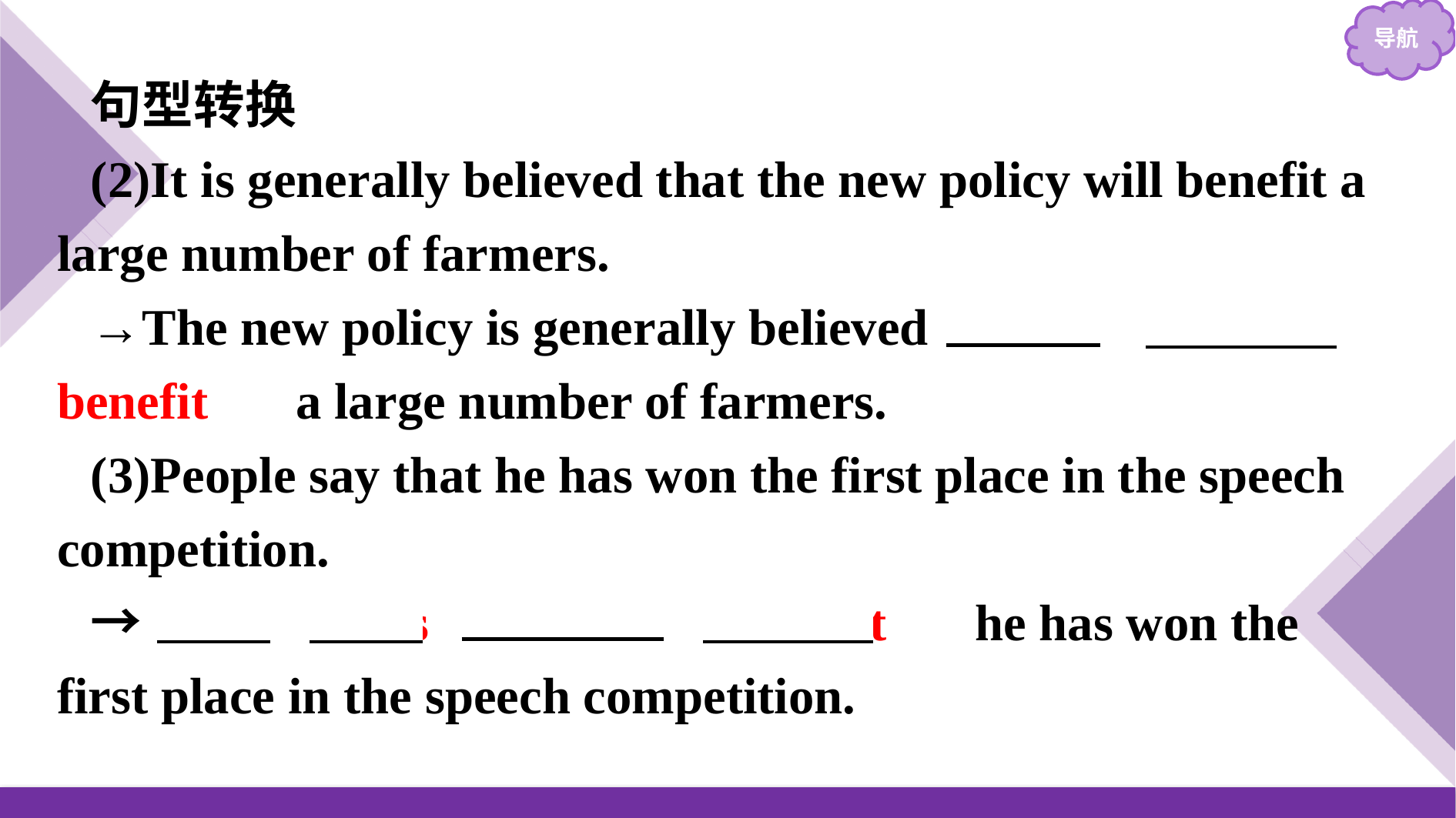

句型转换
(2)It is generally believed that the new policy will benefit a large number of farmers.
→The new policy is generally believed 　to　 　benefit　 a large number of farmers.
(3)People say that he has won the first place in the speech competition.
→　It　 　is　 　said　 　that　 he has won the first place in the speech competition.